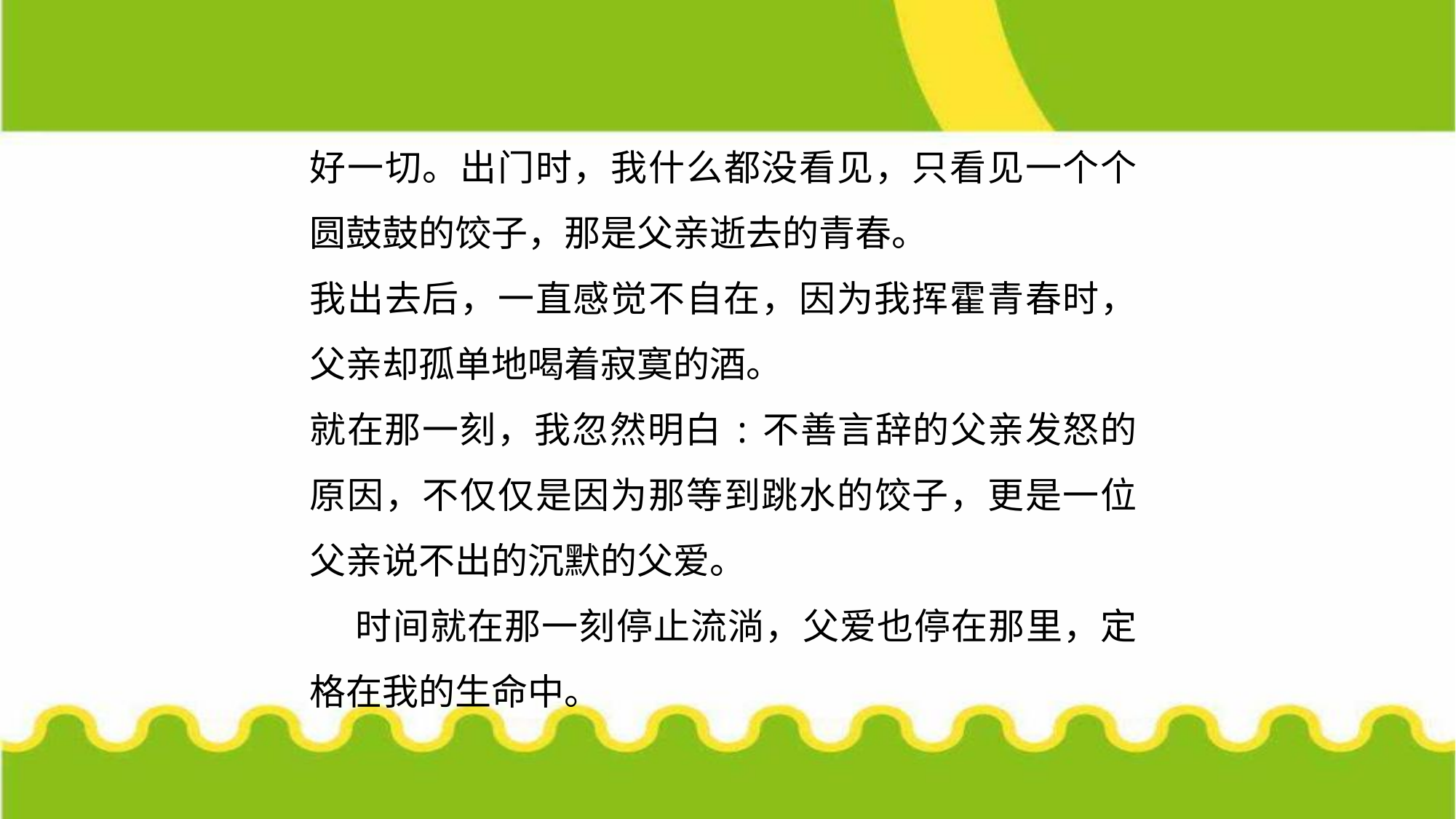

好一切。出门时，我什么都没看见，只看见一个个圆鼓鼓的饺子，那是父亲逝去的青春。
我出去后，一直感觉不自在，因为我挥霍青春时，父亲却孤单地喝着寂寞的酒。
就在那一刻，我忽然明白:不善言辞的父亲发怒的原因，不仅仅是因为那等到跳水的饺子，更是一位父亲说不出的沉默的父爱。
    时间就在那一刻停止流淌，父爱也停在那里，定格在我的生命中。